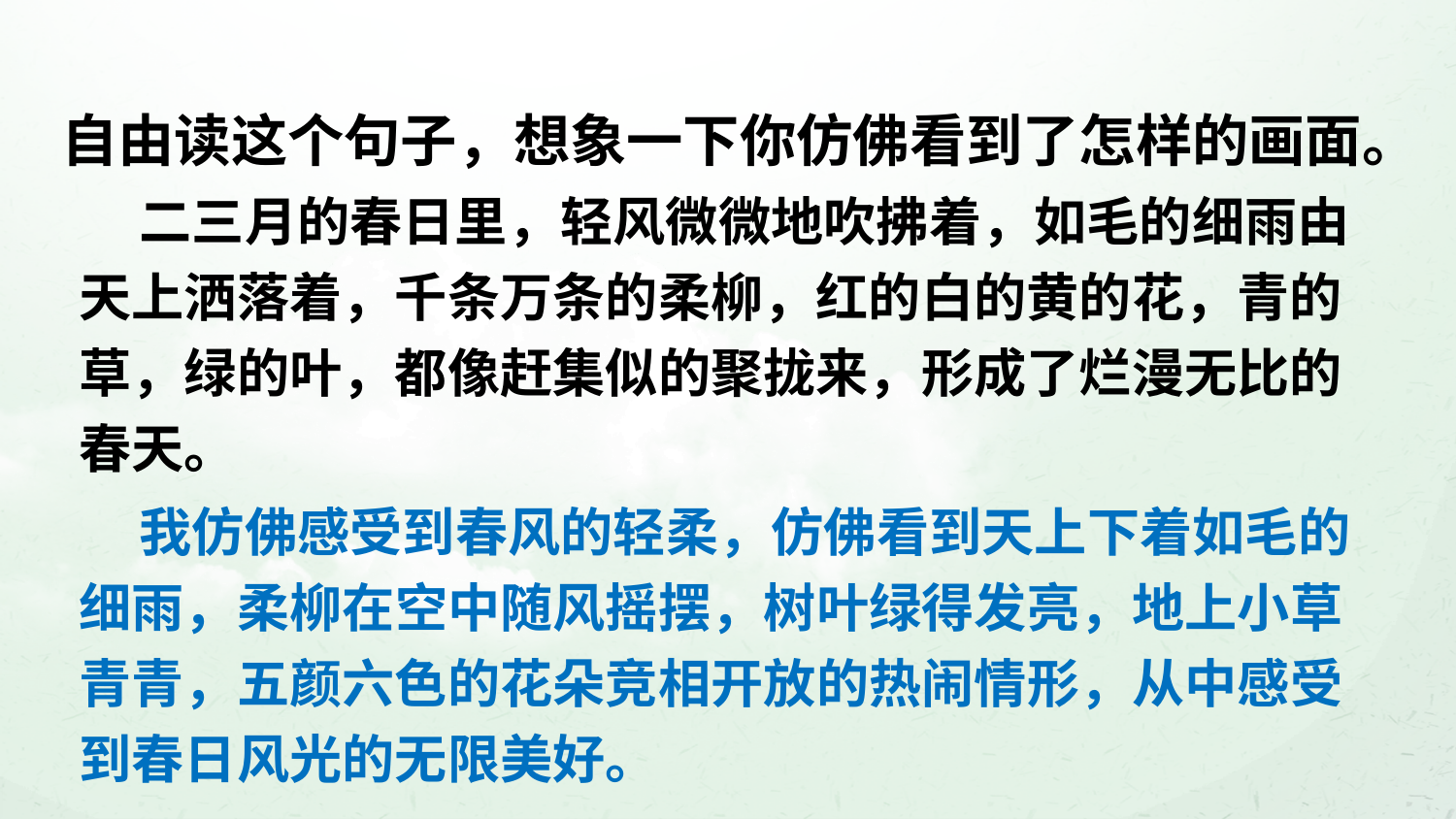

自由读这个句子，想象一下你仿佛看到了怎样的画面。
    二三月的春日里，轻风微微地吹拂着，如毛的细雨由天上洒落着，千条万条的柔柳，红的白的黄的花，青的草，绿的叶，都像赶集似的聚拢来，形成了烂漫无比的春天。
    我仿佛感受到春风的轻柔，仿佛看到天上下着如毛的细雨，柔柳在空中随风摇摆，树叶绿得发亮，地上小草青青，五颜六色的花朵竞相开放的热闹情形，从中感受到春日风光的无限美好。